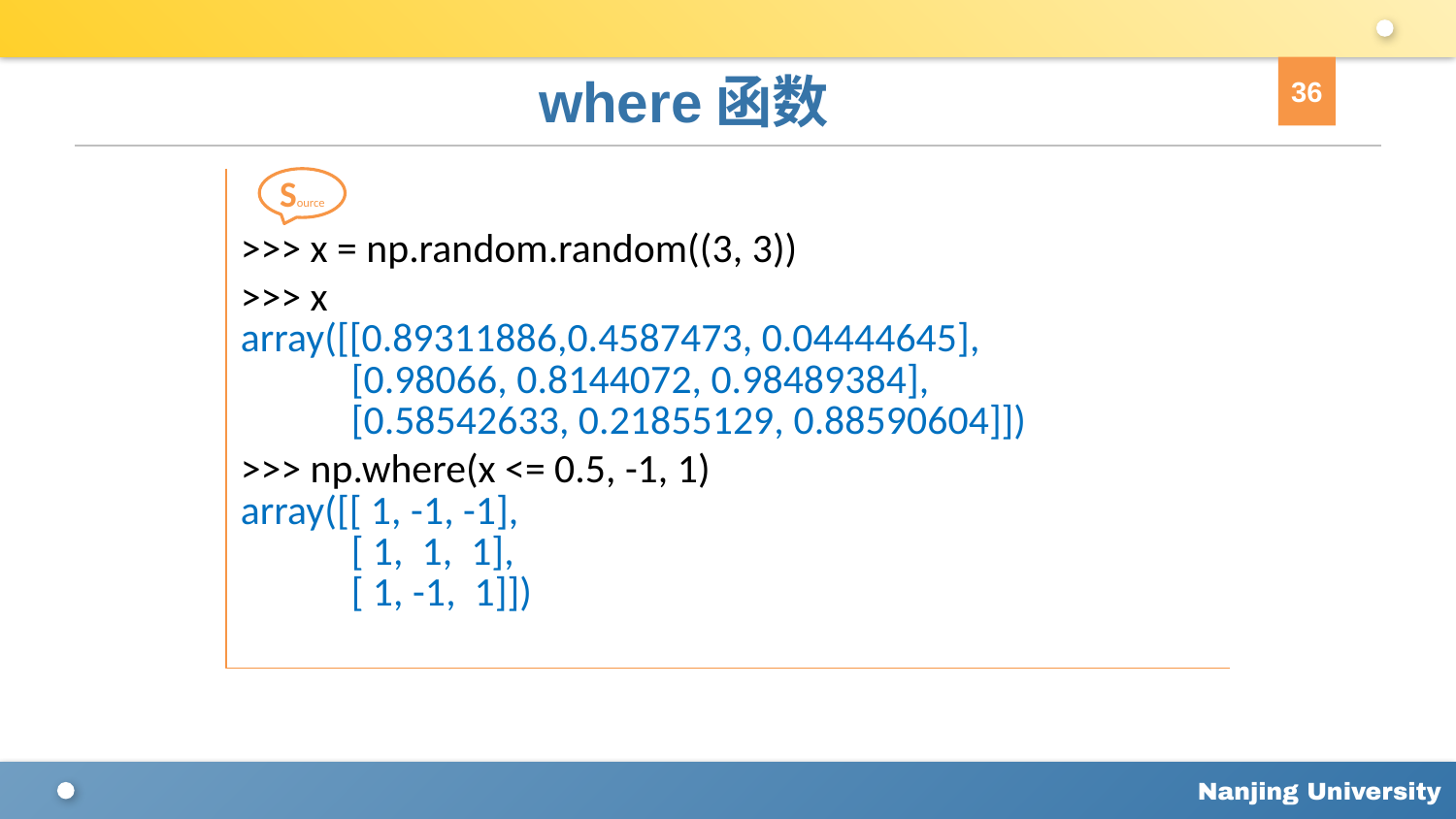

36
# where函数
>>> x = np.random.random((3, 3))
>>> x
array([[0.89311886,0.4587473, 0.04444645],
            [0.98066, 0.8144072, 0.98489384],
            [0.58542633, 0.21855129, 0.88590604]])
>>> np.where(x <= 0.5, -1, 1)
array([[ 1, -1, -1],
            [ 1,  1,  1],
            [ 1, -1,  1]])
Source